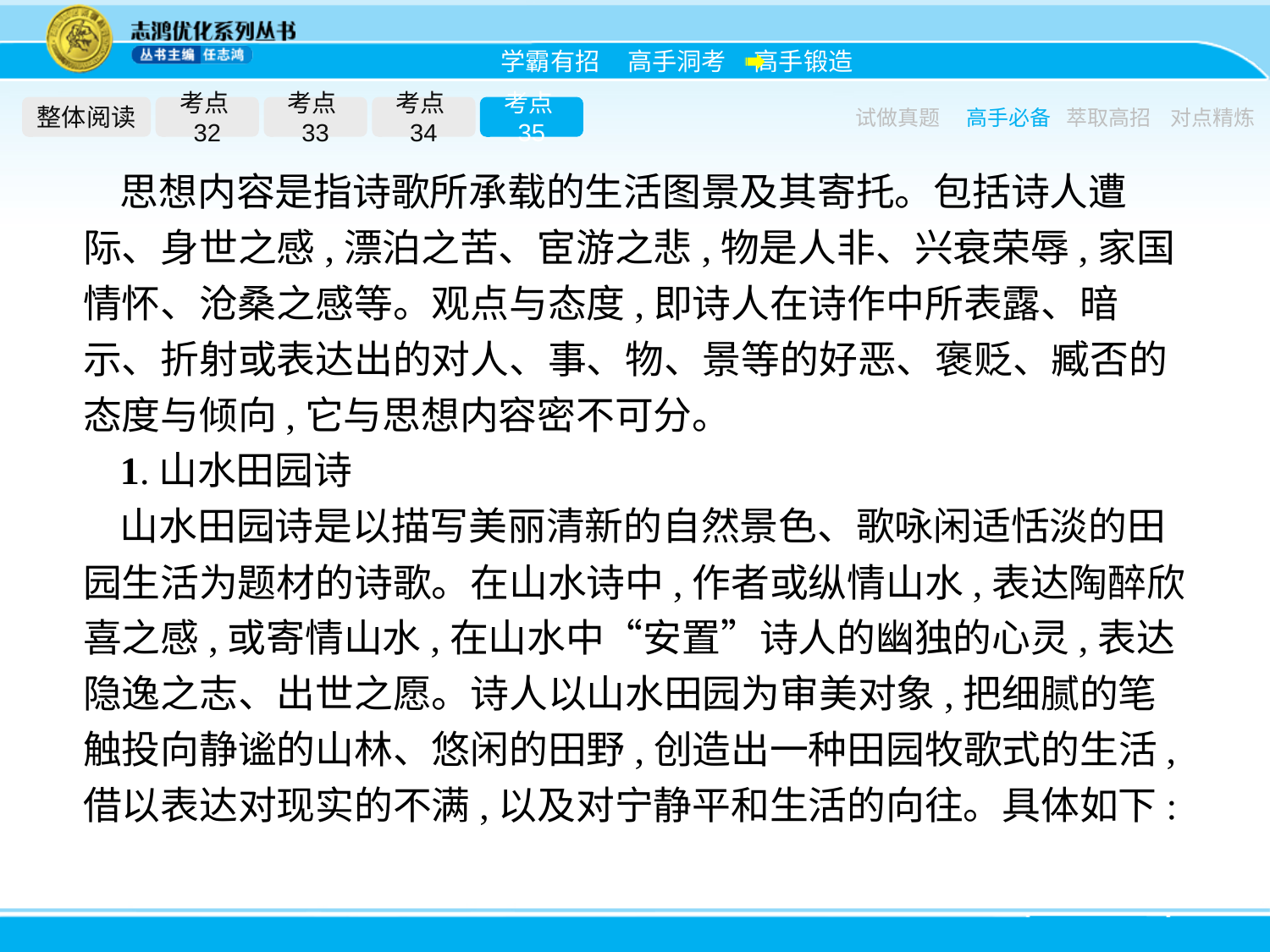

整体阅读
考点32
考点33
考点34
考点35
试做真题
高手必备
萃取高招
对点精炼
思想内容是指诗歌所承载的生活图景及其寄托。包括诗人遭际、身世之感,漂泊之苦、宦游之悲,物是人非、兴衰荣辱,家国情怀、沧桑之感等。观点与态度,即诗人在诗作中所表露、暗示、折射或表达出的对人、事、物、景等的好恶、褒贬、臧否的态度与倾向,它与思想内容密不可分。
1.山水田园诗
山水田园诗是以描写美丽清新的自然景色、歌咏闲适恬淡的田园生活为题材的诗歌。在山水诗中,作者或纵情山水,表达陶醉欣喜之感,或寄情山水,在山水中“安置”诗人的幽独的心灵,表达隐逸之志、出世之愿。诗人以山水田园为审美对象,把细腻的笔触投向静谧的山林、悠闲的田野,创造出一种田园牧歌式的生活,借以表达对现实的不满,以及对宁静平和生活的向往。具体如下: